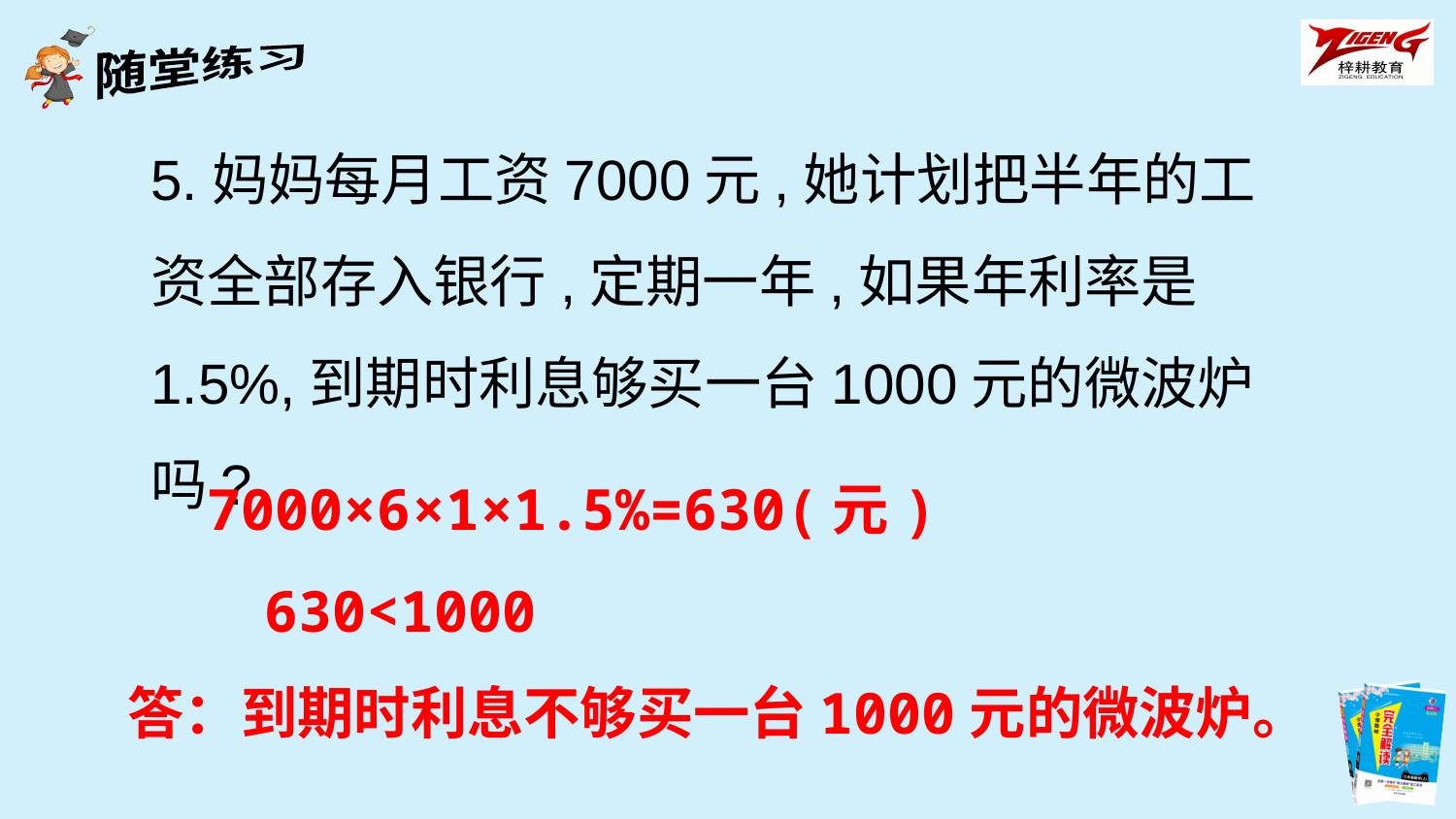

5.妈妈每月工资7000元,她计划把半年的工资全部存入银行,定期一年,如果年利率是1.5%,到期时利息够买一台1000元的微波炉吗?
7000×6×1×1.5%=630(元)
630<1000
答：到期时利息不够买一台1000元的微波炉。